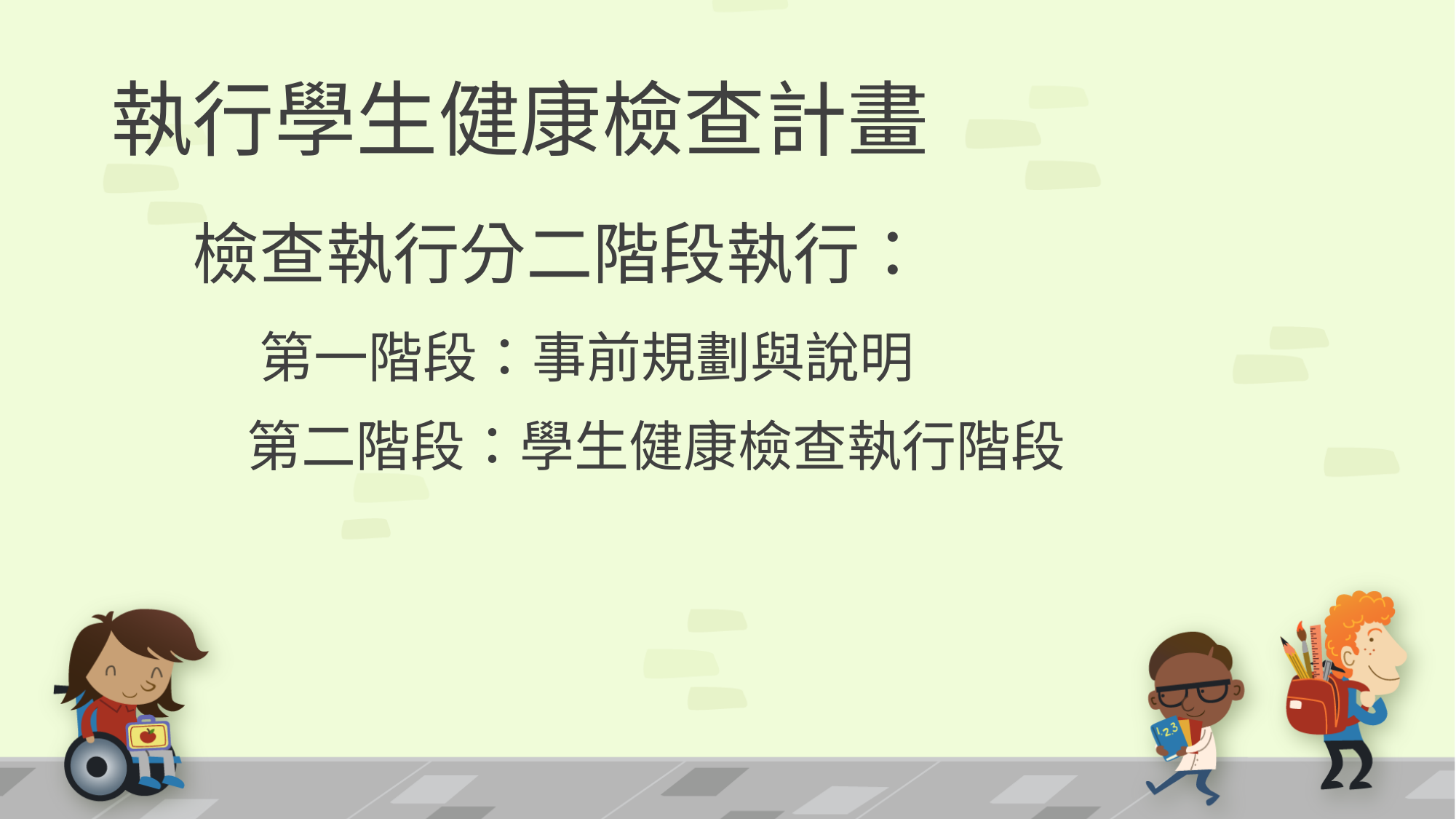

# 執行學生健康檢查計畫
檢查執行分二階段執行：
　第一階段：事前規劃與說明
　第二階段：學生健康檢查執行階段